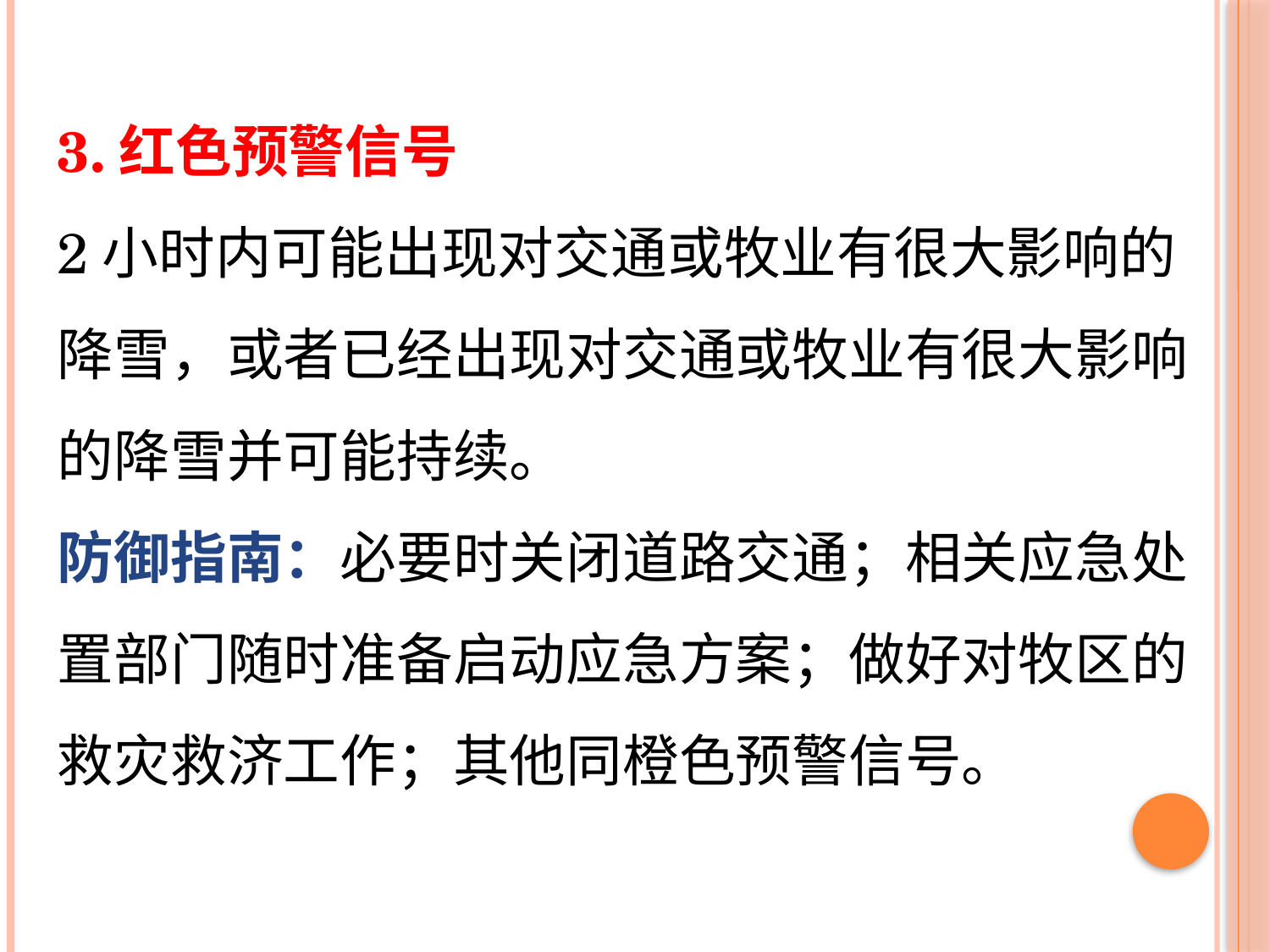

3.红色预警信号
2小时内可能出现对交通或牧业有很大影响的降雪，或者已经出现对交通或牧业有很大影响的降雪并可能持续。
防御指南：必要时关闭道路交通；相关应急处置部门随时准备启动应急方案；做好对牧区的救灾救济工作；其他同橙色预警信号。